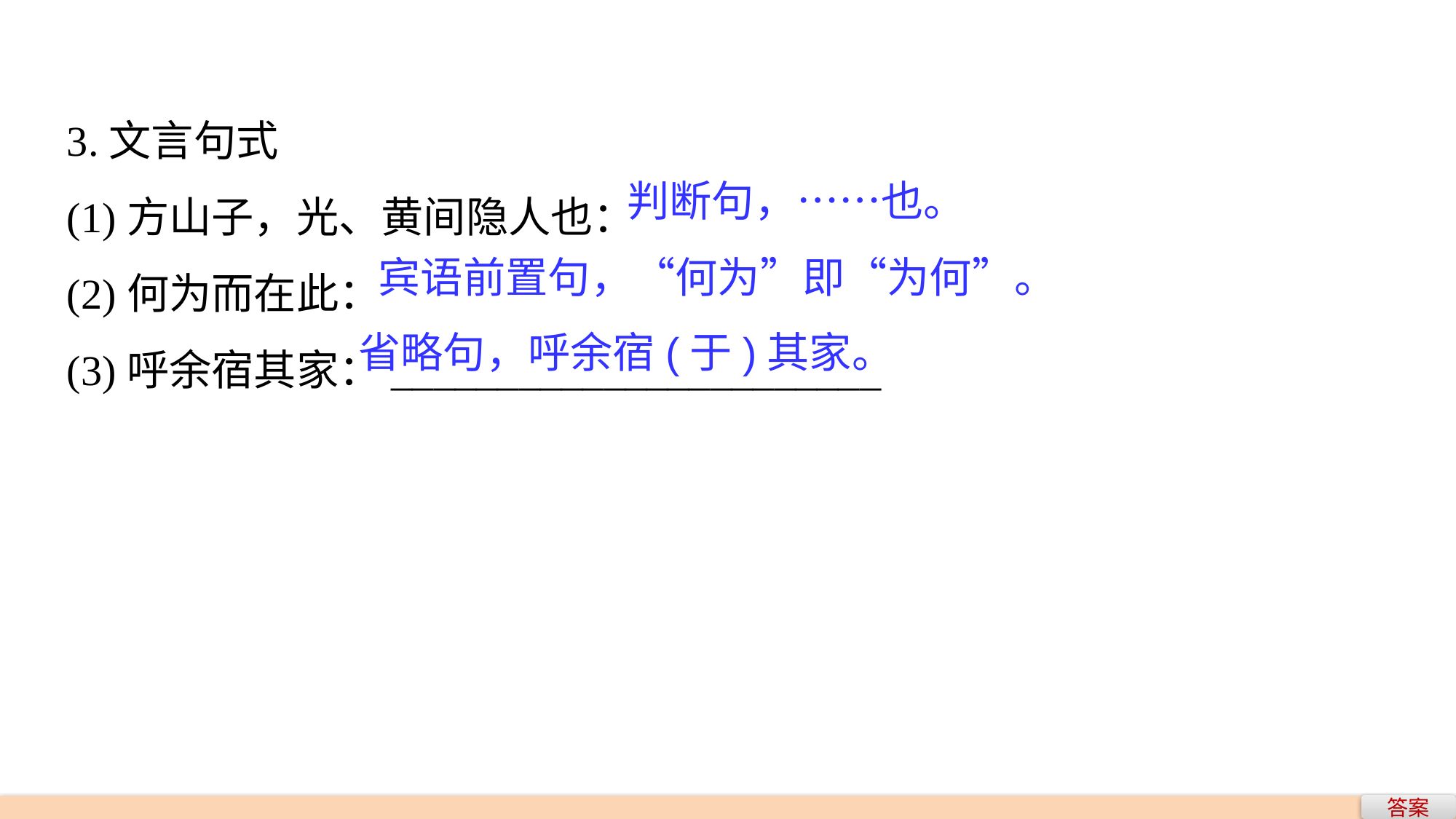

3.文言句式
(1)方山子，光、黄间隐人也：
(2)何为而在此：
(3)呼余宿其家：_______________________
判断句，……也。
宾语前置句，“何为”即“为何”。
省略句，呼余宿(于)其家。
答案